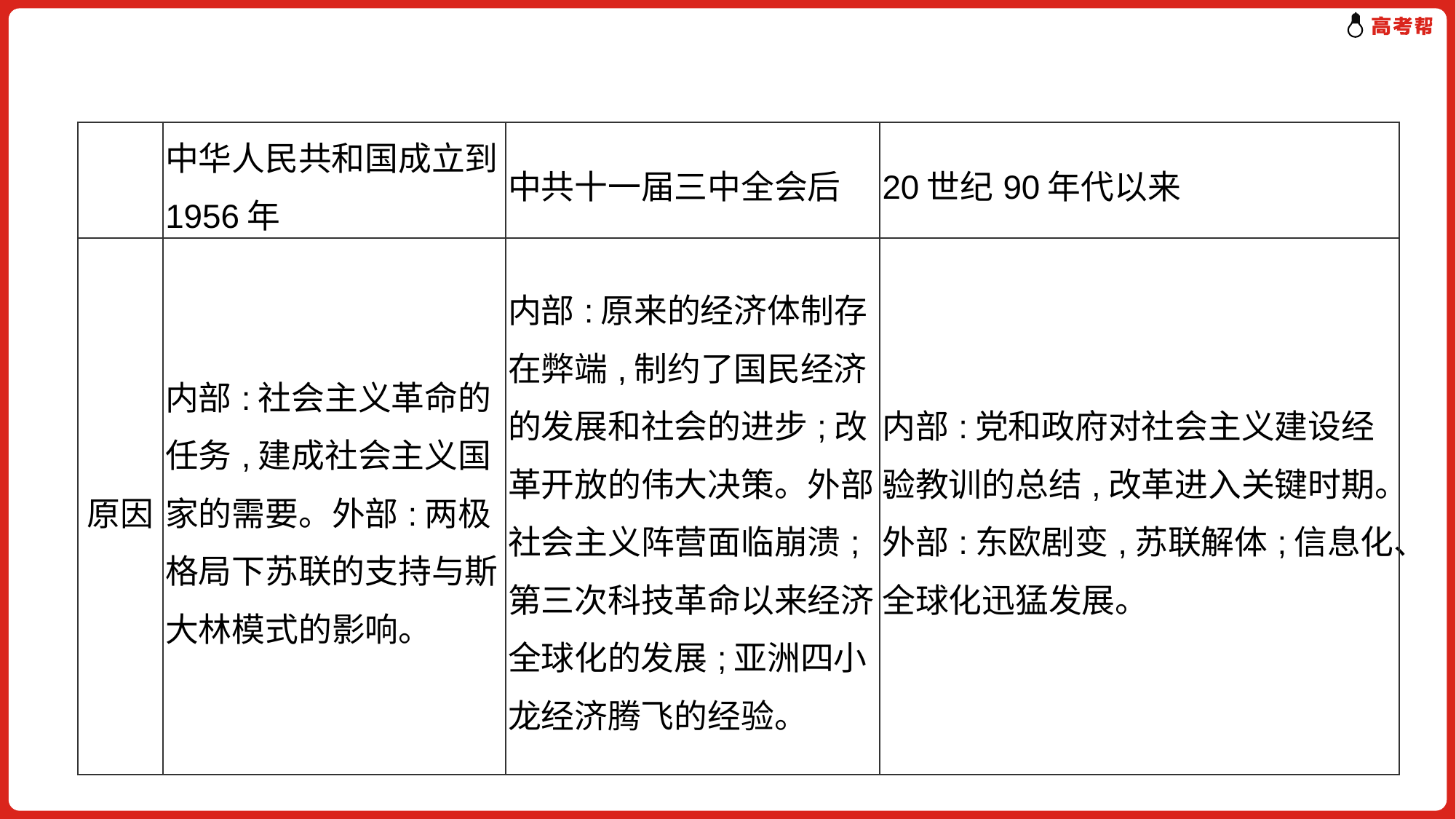

|  | 中华人民共和国成立到1956年 | 中共十一届三中全会后 | 20世纪90年代以来 |
| --- | --- | --- | --- |
| 原因 | 内部:社会主义革命的任务,建成社会主义国家的需要。外部:两极格局下苏联的支持与斯大林模式的影响。 | 内部:原来的经济体制存在弊端,制约了国民经济的发展和社会的进步;改革开放的伟大决策。外部:社会主义阵营面临崩溃;第三次科技革命以来经济全球化的发展;亚洲四小龙经济腾飞的经验。 | 内部:党和政府对社会主义建设经验教训的总结,改革进入关键时期。外部:东欧剧变,苏联解体;信息化、全球化迅猛发展。 |